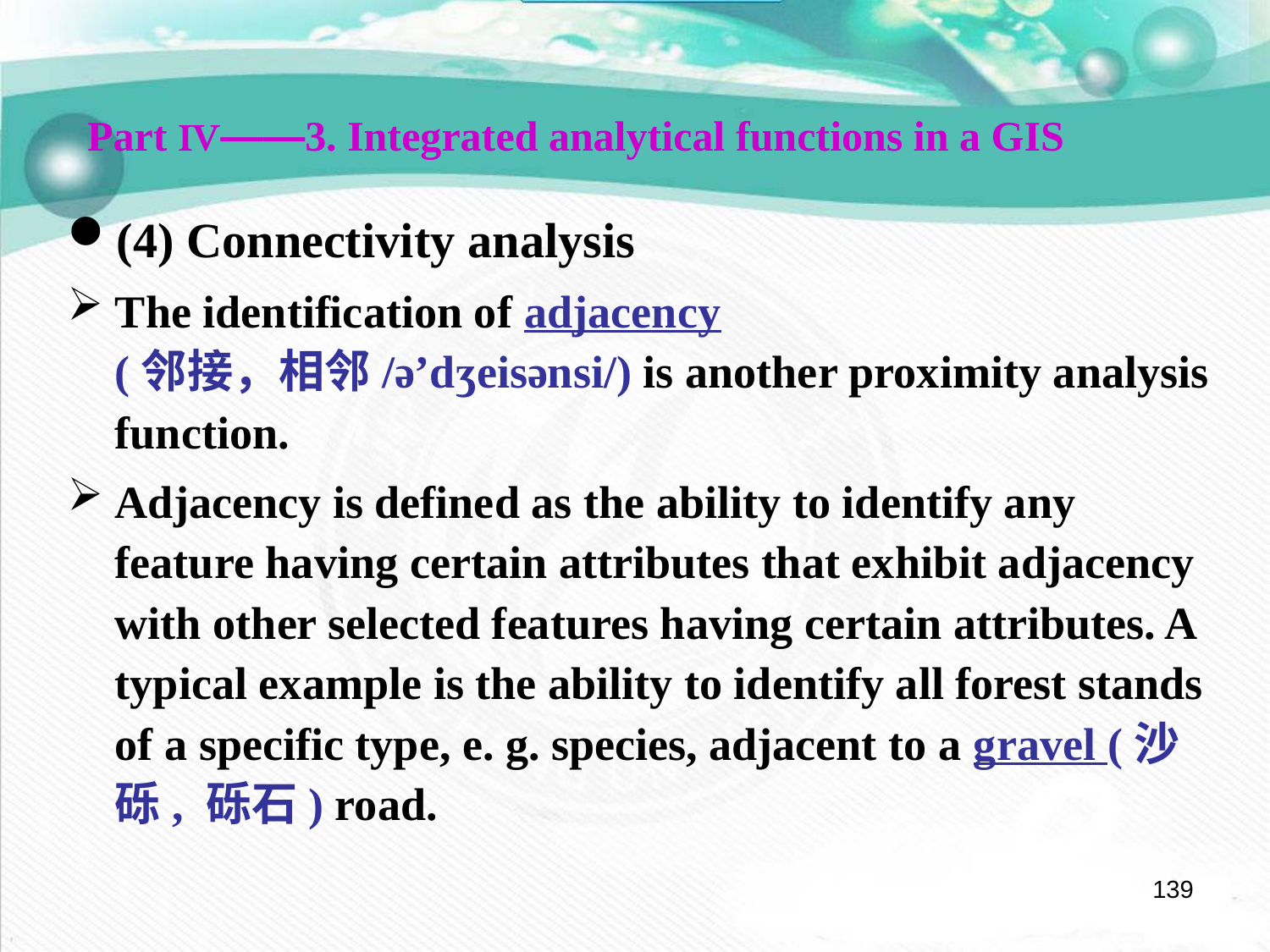

Part Ⅳ——3. Integrated analytical functions in a GIS
(4) Connectivity analysis
The identification of adjacency (邻接，相邻/ə’dʒeisənsi/) is another proximity analysis function.
Adjacency is defined as the ability to identify any feature having certain attributes that exhibit adjacency with other selected features having certain attributes. A typical example is the ability to identify all forest stands of a specific type, e. g. species, adjacent to a gravel (沙砾, 砾石) road.
139